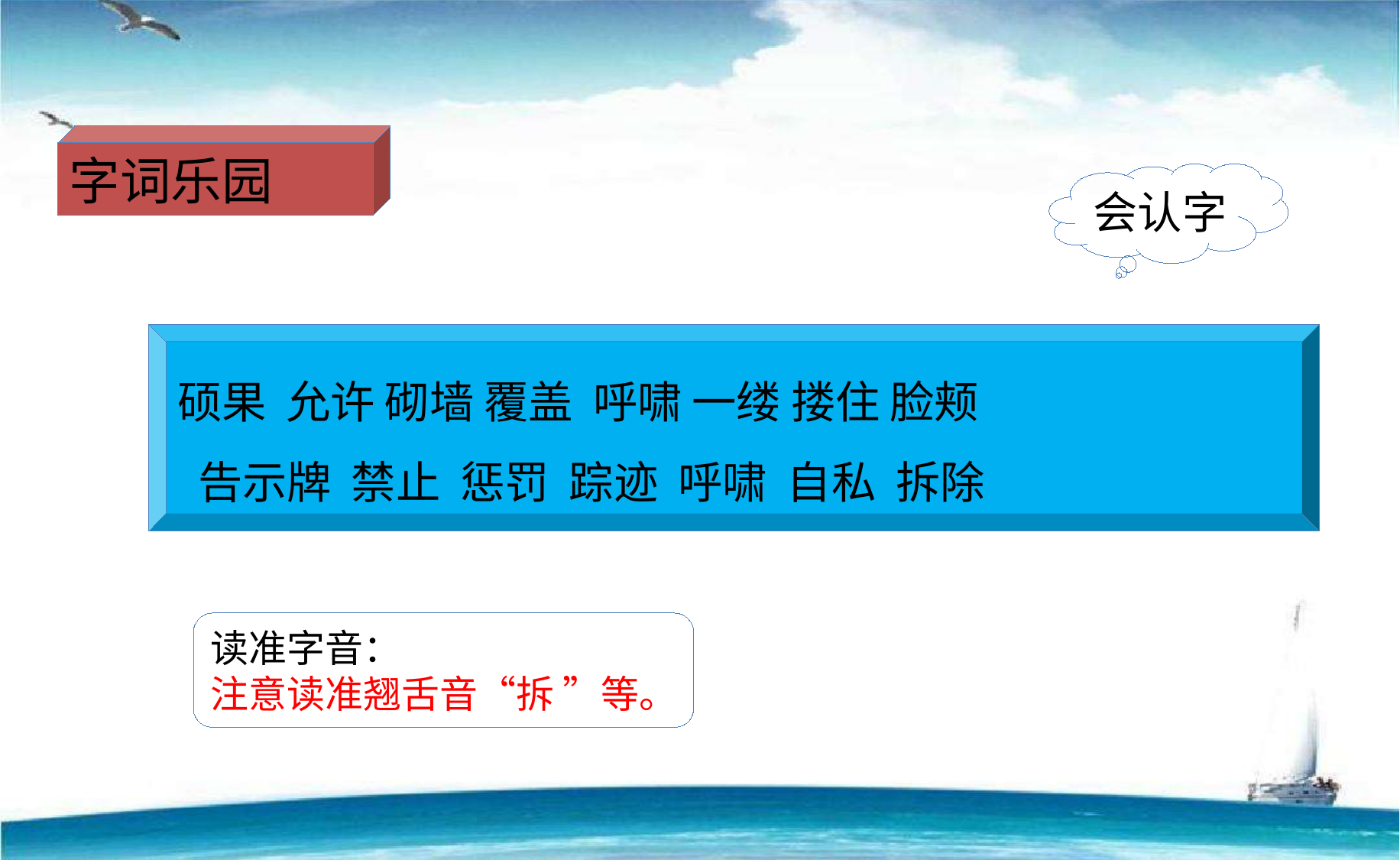

字词乐园
会认字

硕果  允许 砌墙 覆盖  呼啸 一缕 搂住 脸颊
 告示牌  禁止  惩罚  踪迹  呼啸  自私  拆除
读准字音：
注意读准翘舌音“拆 ”等。